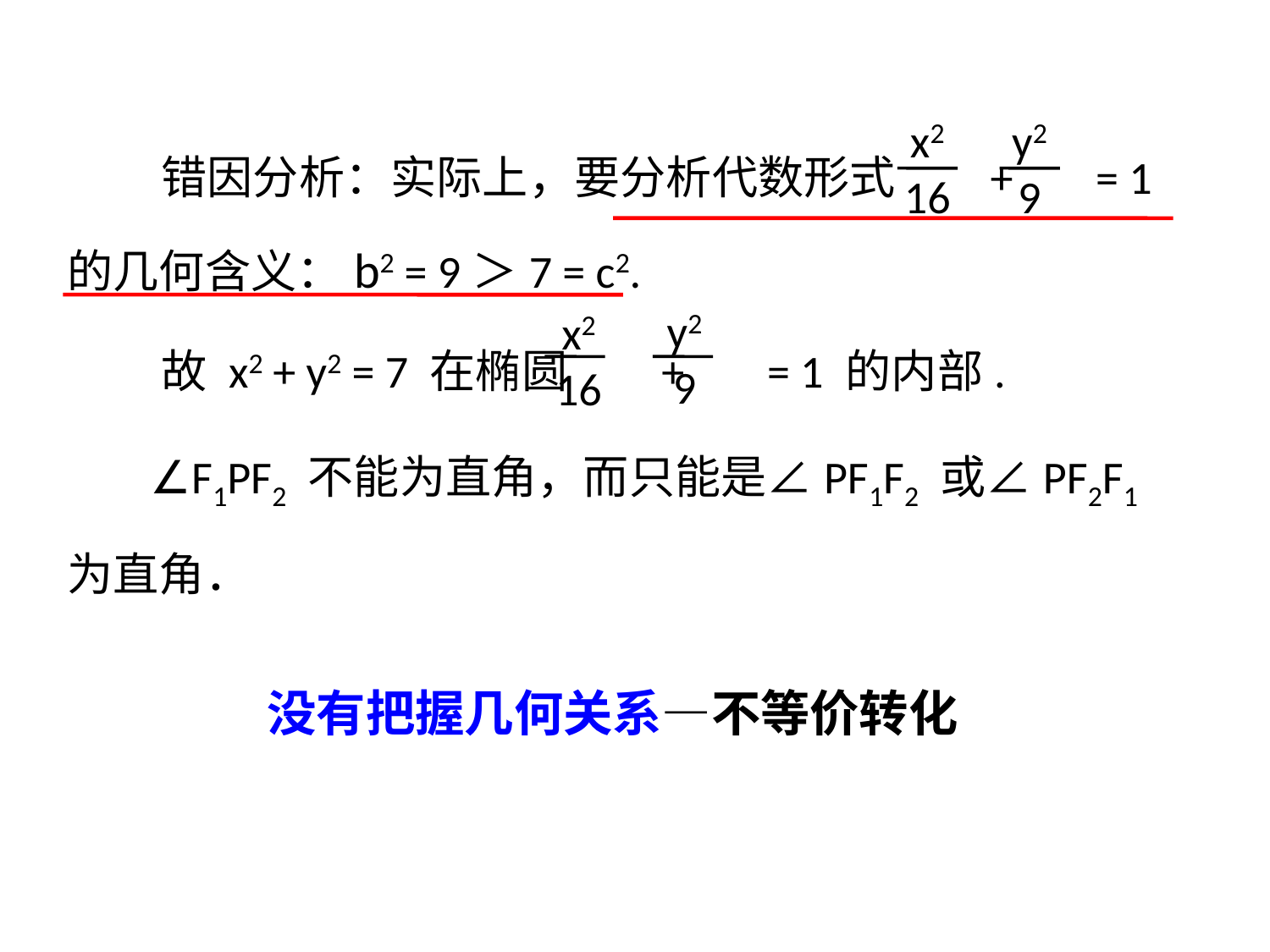

x2
16

y2
9

        错因分析：实际上，要分析代数形式        +        = 1
的几何含义：b2 = 9＞7 = c2.

y2
9

x2
16

        故 x2 + y2 = 7 在椭圆        +        = 1 的内部.

        ∠F1PF2 不能为直角，而只能是∠PF1F2 或∠PF2F1
为直角．
没有把握几何关系—不等价转化